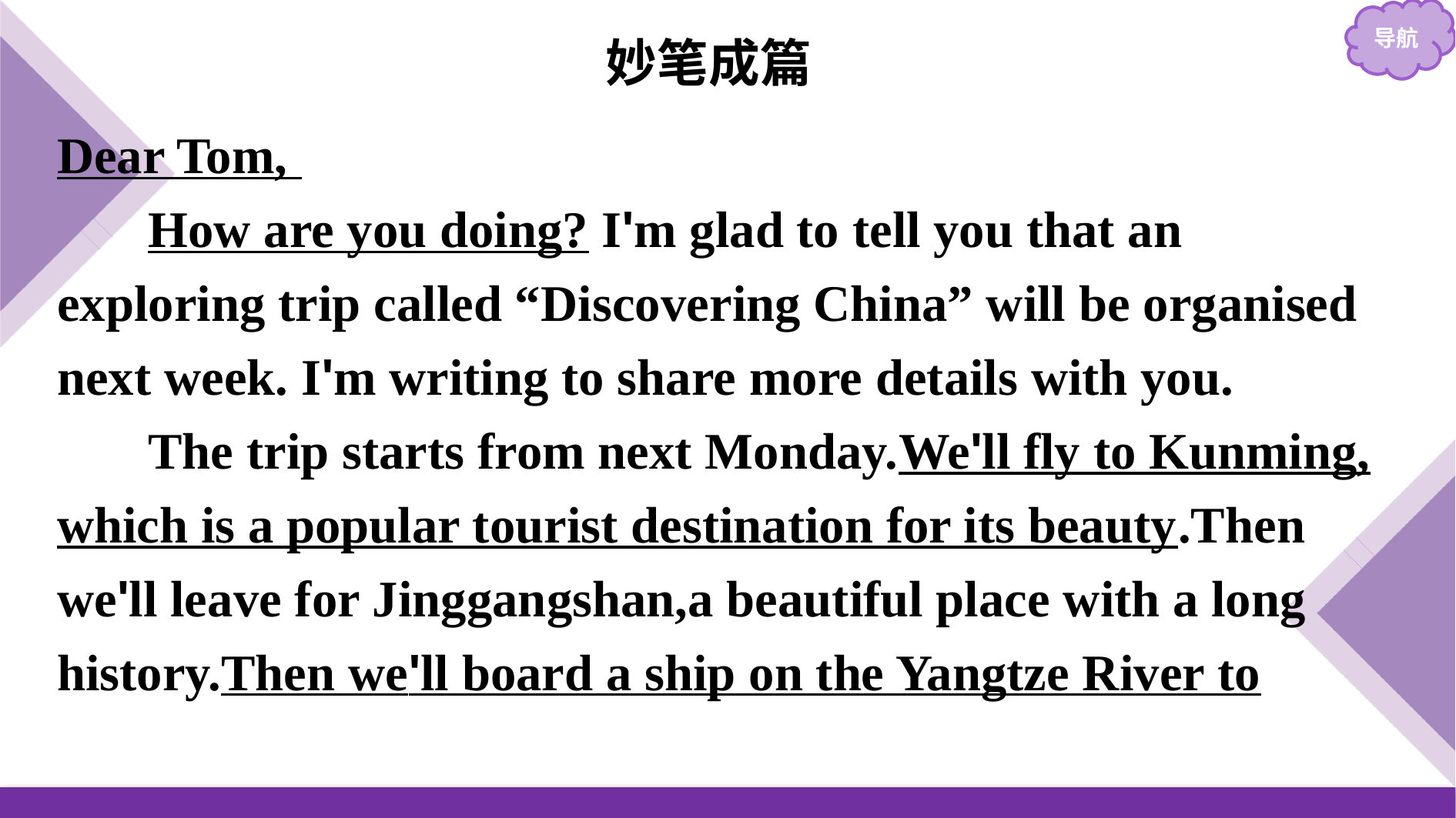

妙笔成篇
Dear Tom,
How are you doing? I'm glad to tell you that an exploring trip called “Discovering China” will be organised next week. I'm writing to share more details with you.
The trip starts from next Monday.We'll fly to Kunming, which is a popular tourist destination for its beauty.Then we'll leave for Jinggangshan,a beautiful place with a long history.Then we'll board a ship on the Yangtze River to